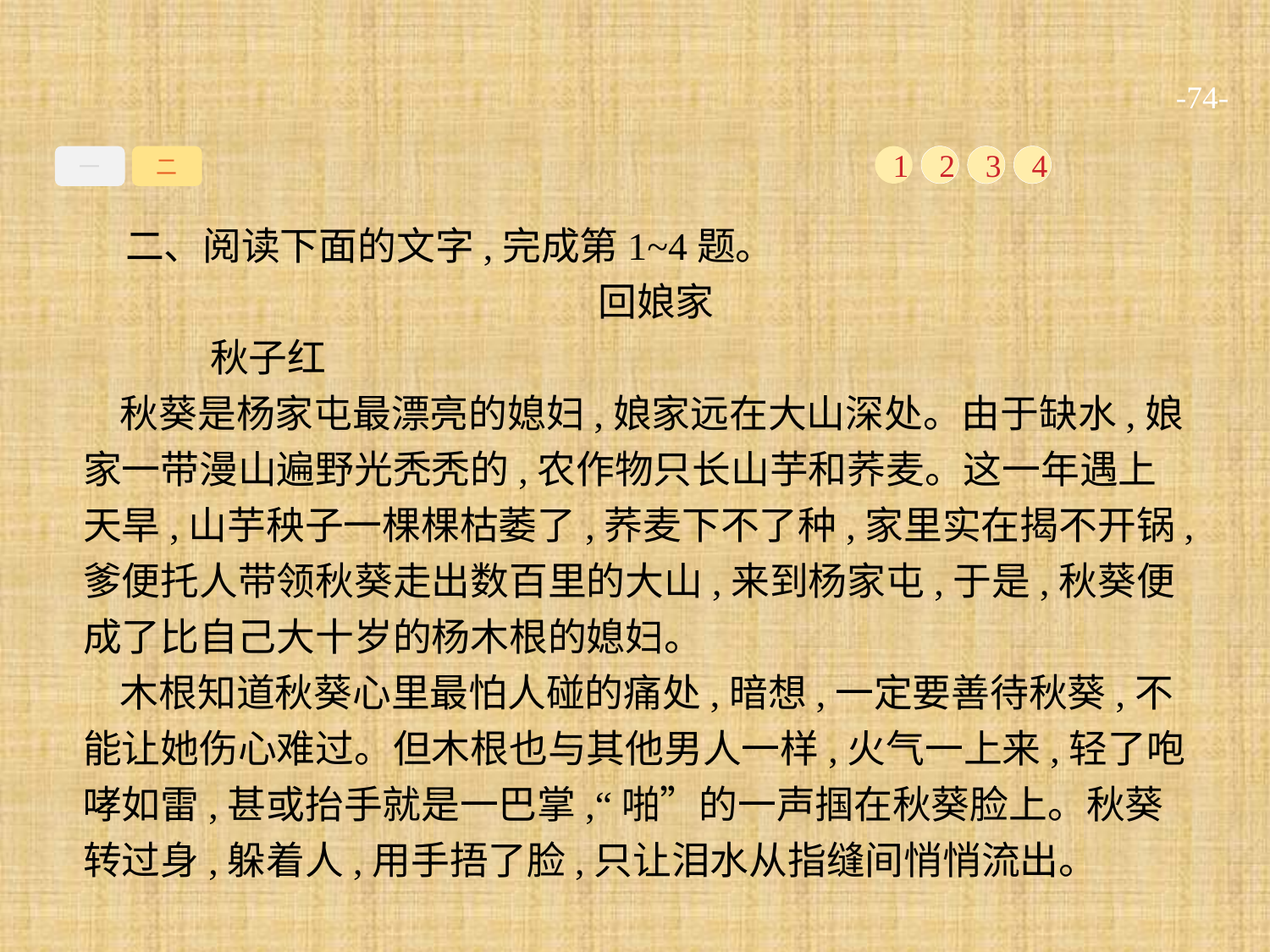

-74-
一
二
1
2
3
4
二、阅读下面的文字,完成第1~4题。
回娘家
	秋子红
秋葵是杨家屯最漂亮的媳妇,娘家远在大山深处。由于缺水,娘家一带漫山遍野光秃秃的,农作物只长山芋和荞麦。这一年遇上天旱,山芋秧子一棵棵枯萎了,荞麦下不了种,家里实在揭不开锅,爹便托人带领秋葵走出数百里的大山,来到杨家屯,于是,秋葵便成了比自己大十岁的杨木根的媳妇。
木根知道秋葵心里最怕人碰的痛处,暗想,一定要善待秋葵,不能让她伤心难过。但木根也与其他男人一样,火气一上来,轻了咆哮如雷,甚或抬手就是一巴掌,“啪”的一声掴在秋葵脸上。秋葵转过身,躲着人,用手捂了脸,只让泪水从指缝间悄悄流出。